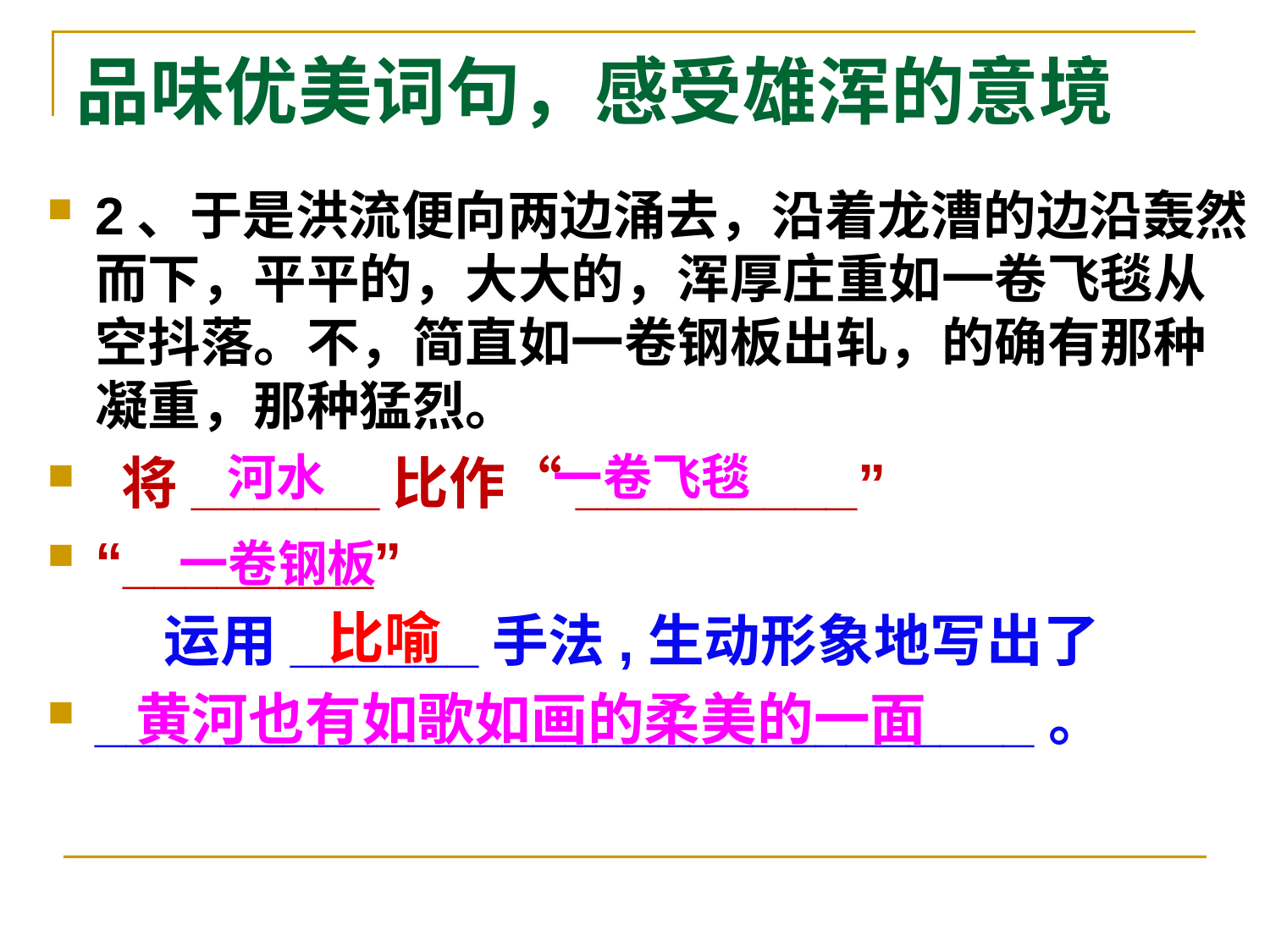

# 品味优美词句，感受雄浑的意境
2、于是洪流便向两边涌去，沿着龙漕的边沿轰然而下，平平的，大大的，浑厚庄重如一卷飞毯从空抖落。不，简直如一卷钢板出轧，的确有那种凝重，那种猛烈。
 将______比作“_________”
“________”
        运用______手法,生动形象地写出了
______________________________。
一卷飞毯
河水
一卷钢板
比喻
黄河也有如歌如画的柔美的一面